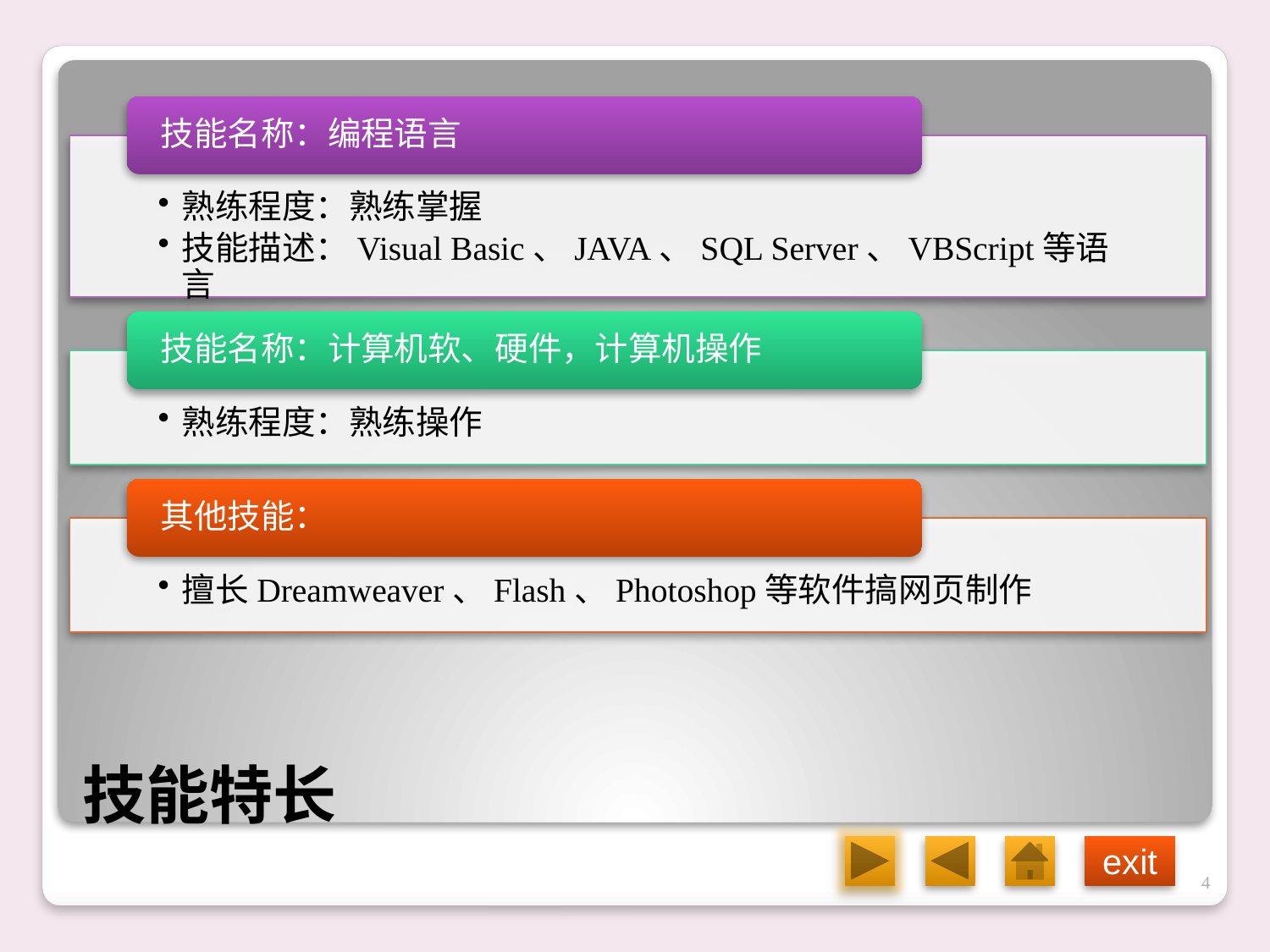

熟练程度：熟练掌握
技能描述：Visual Basic、JAVA、SQL Server、VBScript等语言
技能名称：编程语言
熟练程度：熟练操作
技能名称：计算机软、硬件，计算机操作
擅长Dreamweaver、Flash、Photoshop等软件搞网页制作
其他技能：
# 技能特长
4